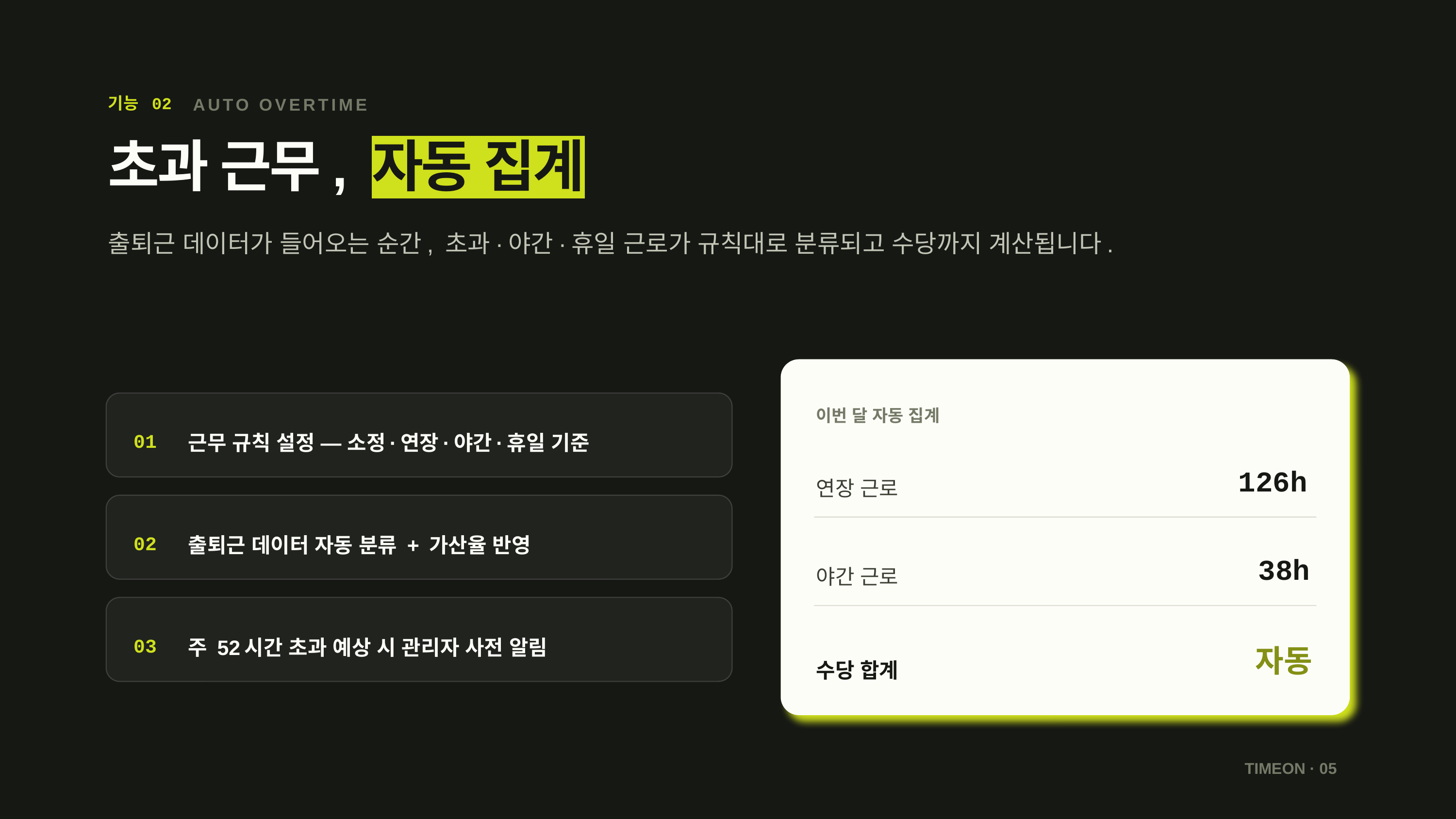

기능 02
AUTO OVERTIME
초과 근무, 자동 집계
출퇴근 데이터가 들어오는 순간, 초과·야간·휴일 근로가 규칙대로 분류되고 수당까지 계산됩니다.

이번 달 자동 집계

근무 규칙 설정 — 소정·연장·야간·휴일 기준
01
126h
연장 근로

출퇴근 데이터 자동 분류 + 가산율 반영
02
38h
야간 근로

주 52시간 초과 예상 시 관리자 사전 알림
03
자동
수당 합계
TIMEON · 05